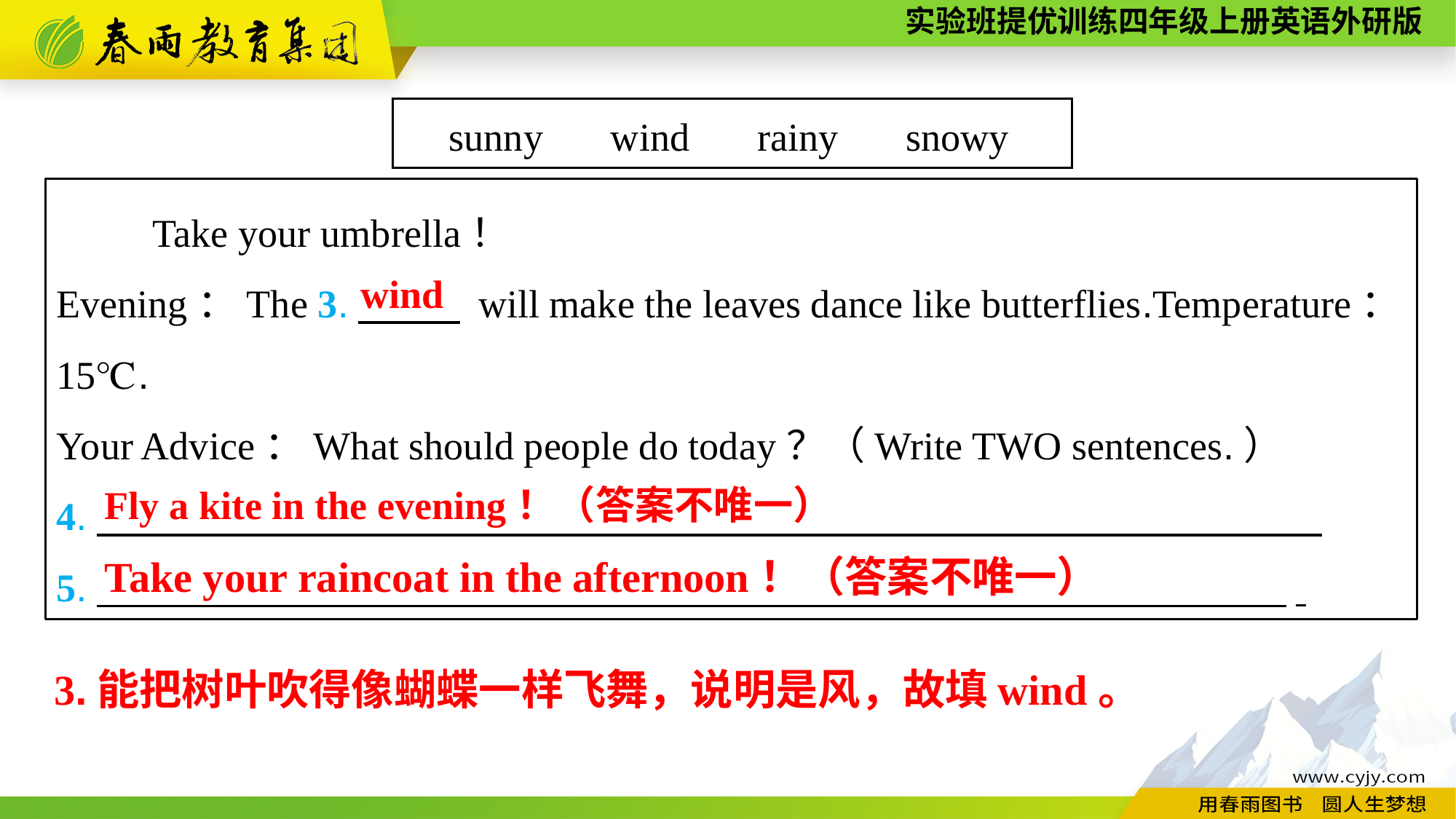

sunny　 wind　 rainy　 snowy

Take your umbrella！
Evening：The 3.　        will make the leaves dance like butterflies.Temperature：15℃.
Your Advice：What should people do today？（Write TWO sentences.）
4.　　　　　　　　                                                                       　　　　　　　.
5.　　                                                                                                  　　　　　　.
wind
Fly a kite in the evening！（答案不唯一）
Take your raincoat in the afternoon！（答案不唯一）
3.能把树叶吹得像蝴蝶一样飞舞，说明是风，故填wind。